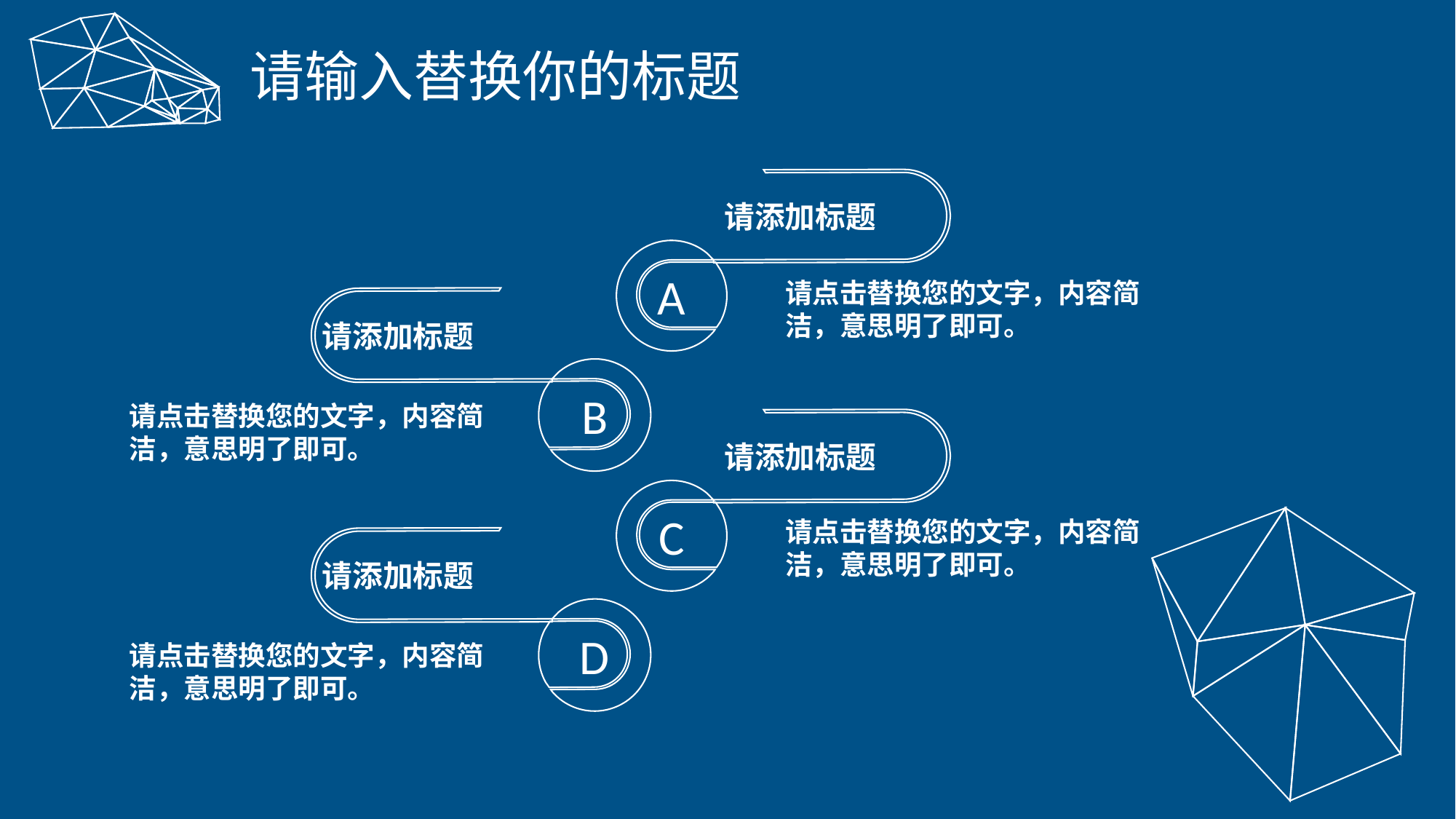

请输入替换你的标题
请添加标题
A
请点击替换您的文字，内容简洁，意思明了即可。
请添加标题
B
请点击替换您的文字，内容简洁，意思明了即可。
请添加标题
C
请点击替换您的文字，内容简洁，意思明了即可。
请添加标题
D
请点击替换您的文字，内容简洁，意思明了即可。